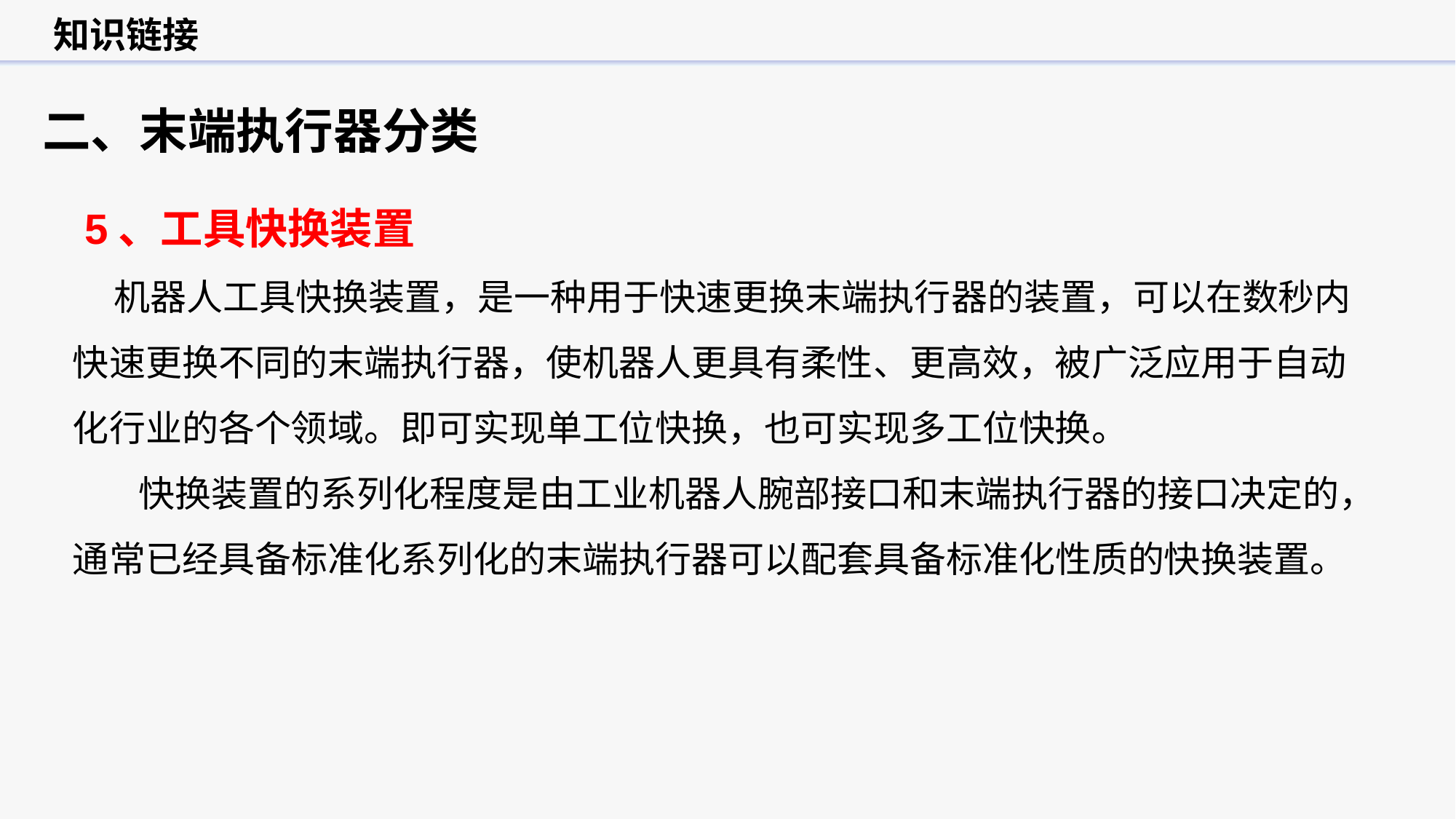

知识链接

二、末端执行器分类
 5、工具快换装置
    机器人工具快换装置，是一种用于快速更换末端执行器的装置，可以在数秒内快速更换不同的末端执行器，使机器人更具有柔性、更高效，被广泛应用于自动化行业的各个领域。即可实现单工位快换，也可实现多工位快换。
       快换装置的系列化程度是由工业机器人腕部接口和末端执行器的接口决定的，通常已经具备标准化系列化的末端执行器可以配套具备标准化性质的快换装置。